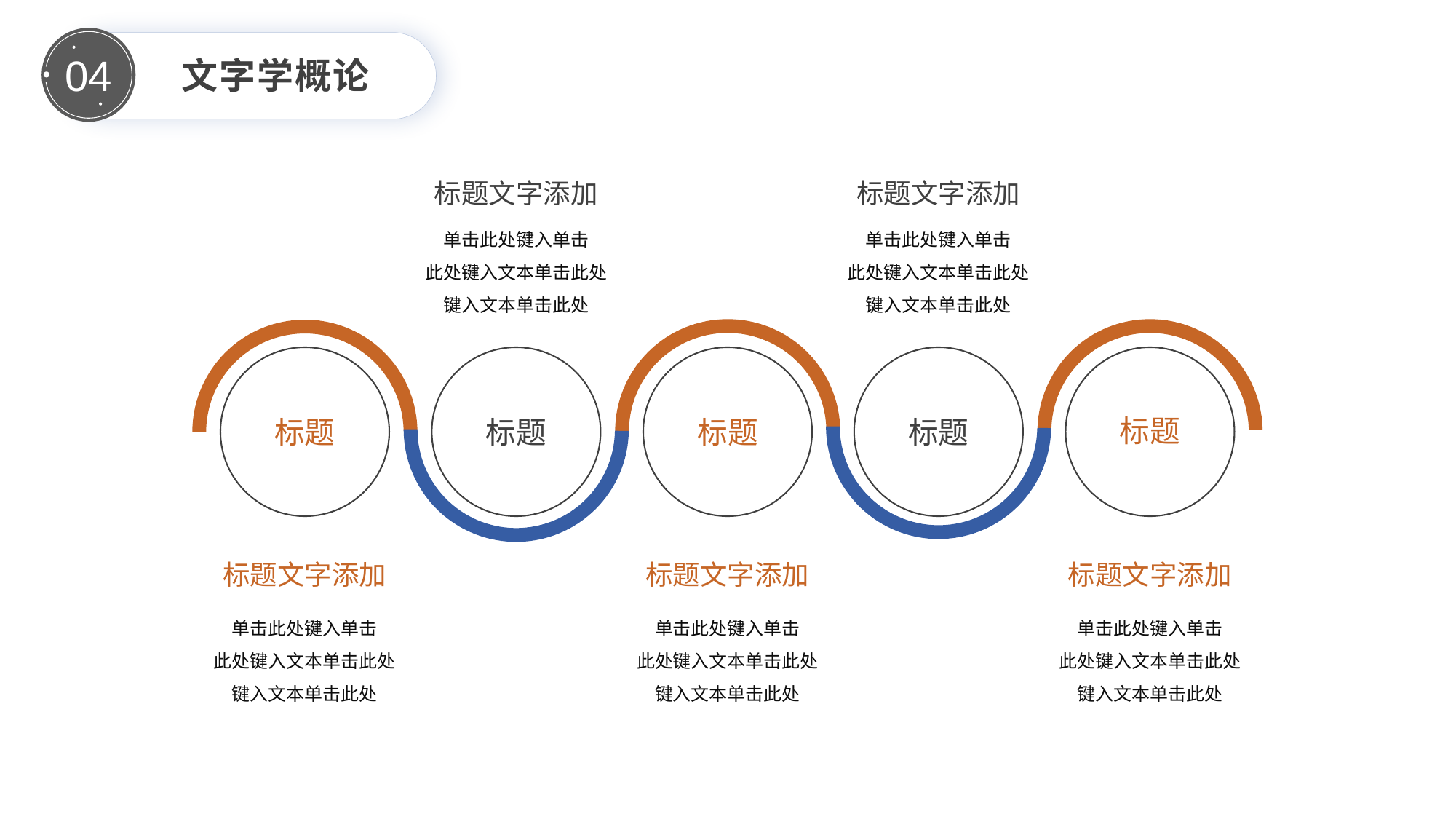

文字学概论
04

标题文字添加
标题文字添加
单击此处键入单击
此处键入文本单击此处
键入文本单击此处
单击此处键入单击
此处键入文本单击此处
键入文本单击此处

标题
标题
标题
标题
标题
标题文字添加
标题文字添加
标题文字添加
单击此处键入单击
此处键入文本单击此处
键入文本单击此处
单击此处键入单击
此处键入文本单击此处
键入文本单击此处
单击此处键入单击
此处键入文本单击此处
键入文本单击此处